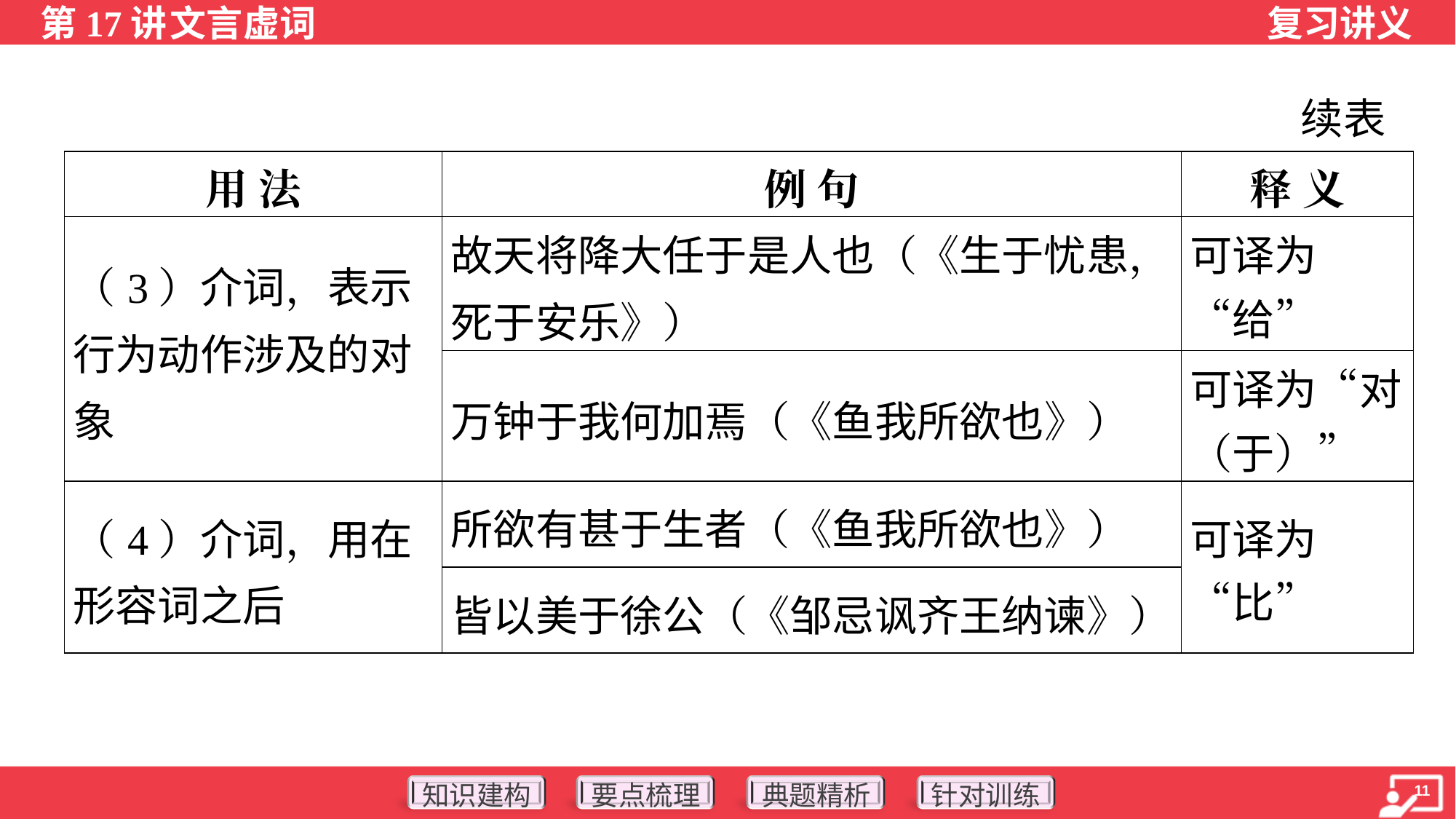

续表
| 用 法 | 例 句 | 释 义 |
| --- | --- | --- |
| （3）介词，表示行为动作涉及的对象 | 故天将降大任于是人也（《生于忧患，死于安乐》） | 可译为“给” |
|  | 万钟于我何加焉（《鱼我所欲也》） | 可译为“对 （于）” |
| （4）介词，用在形容词之后 | 所欲有甚于生者（《鱼我所欲也》） | 可译为“比” |
|  | 皆以美于徐公（《邹忌讽齐王纳谏》） |  |